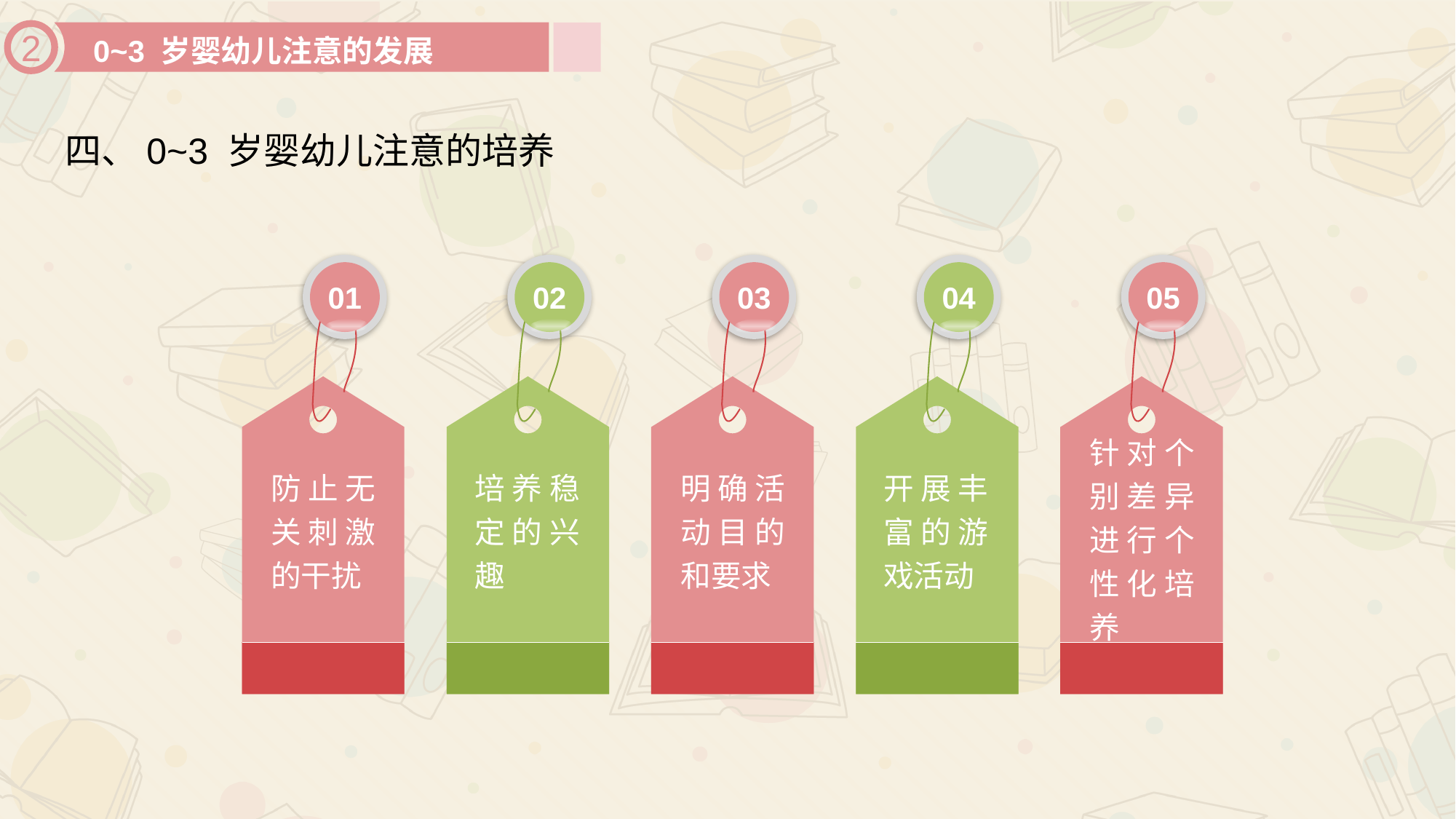

0~3 岁婴幼儿注意的发展

2

四、0~3 岁婴幼儿注意的培养

01

防止无关刺激的干扰

02

培养稳定的兴趣

03

明确活动目的和要求

04

开展丰富的游戏活动

05

针对个别差异进行个性化培养